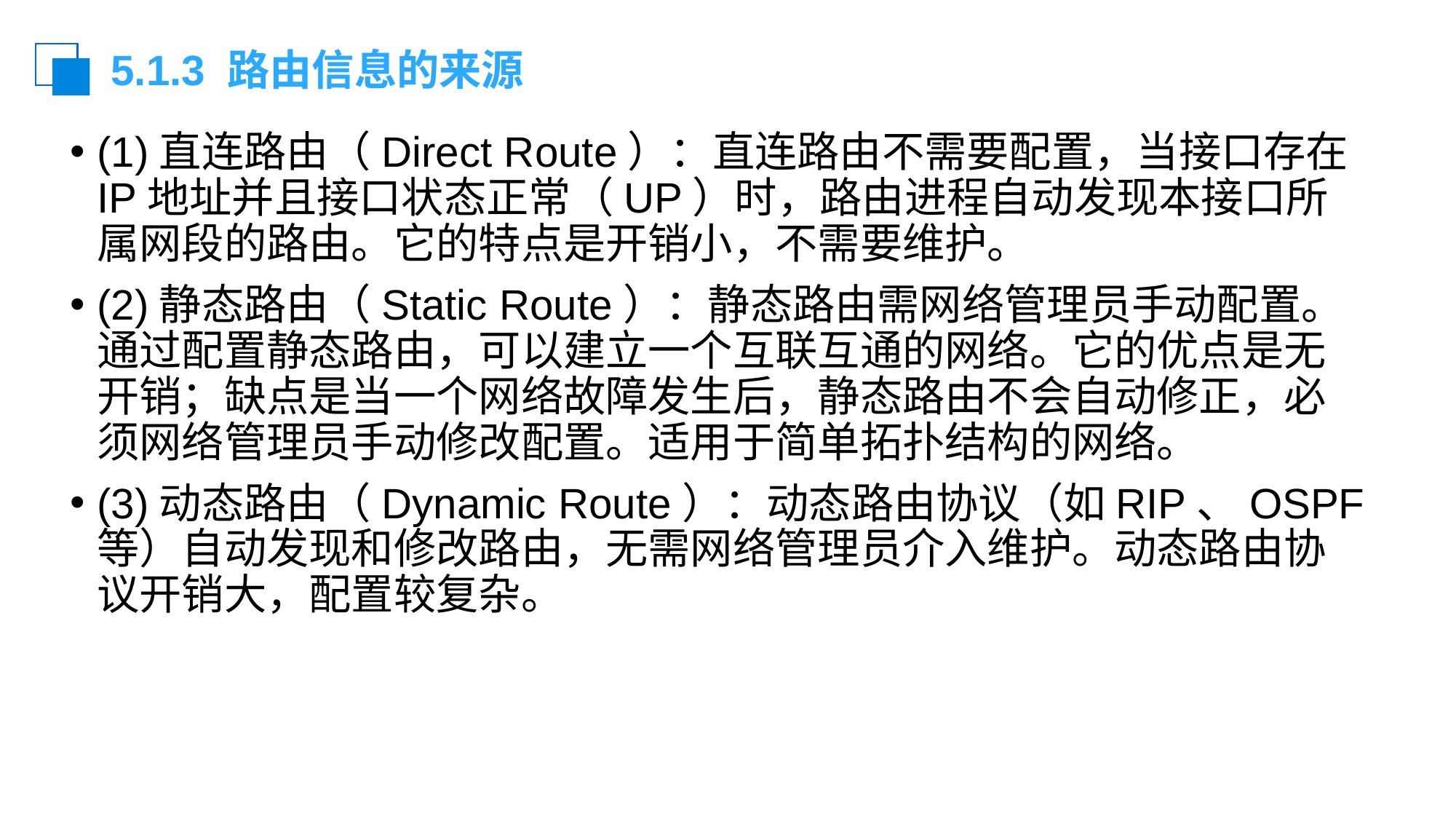

# 5.1.3 路由信息的来源
(1)直连路由（Direct Route）：直连路由不需要配置，当接口存在IP地址并且接口状态正常（UP）时，路由进程自动发现本接口所属网段的路由。它的特点是开销小，不需要维护。
(2)静态路由（Static Route）：静态路由需网络管理员手动配置。通过配置静态路由，可以建立一个互联互通的网络。它的优点是无开销；缺点是当一个网络故障发生后，静态路由不会自动修正，必须网络管理员手动修改配置。适用于简单拓扑结构的网络。
(3)动态路由（Dynamic Route）：动态路由协议（如RIP、OSPF等）自动发现和修改路由，无需网络管理员介入维护。动态路由协议开销大，配置较复杂。